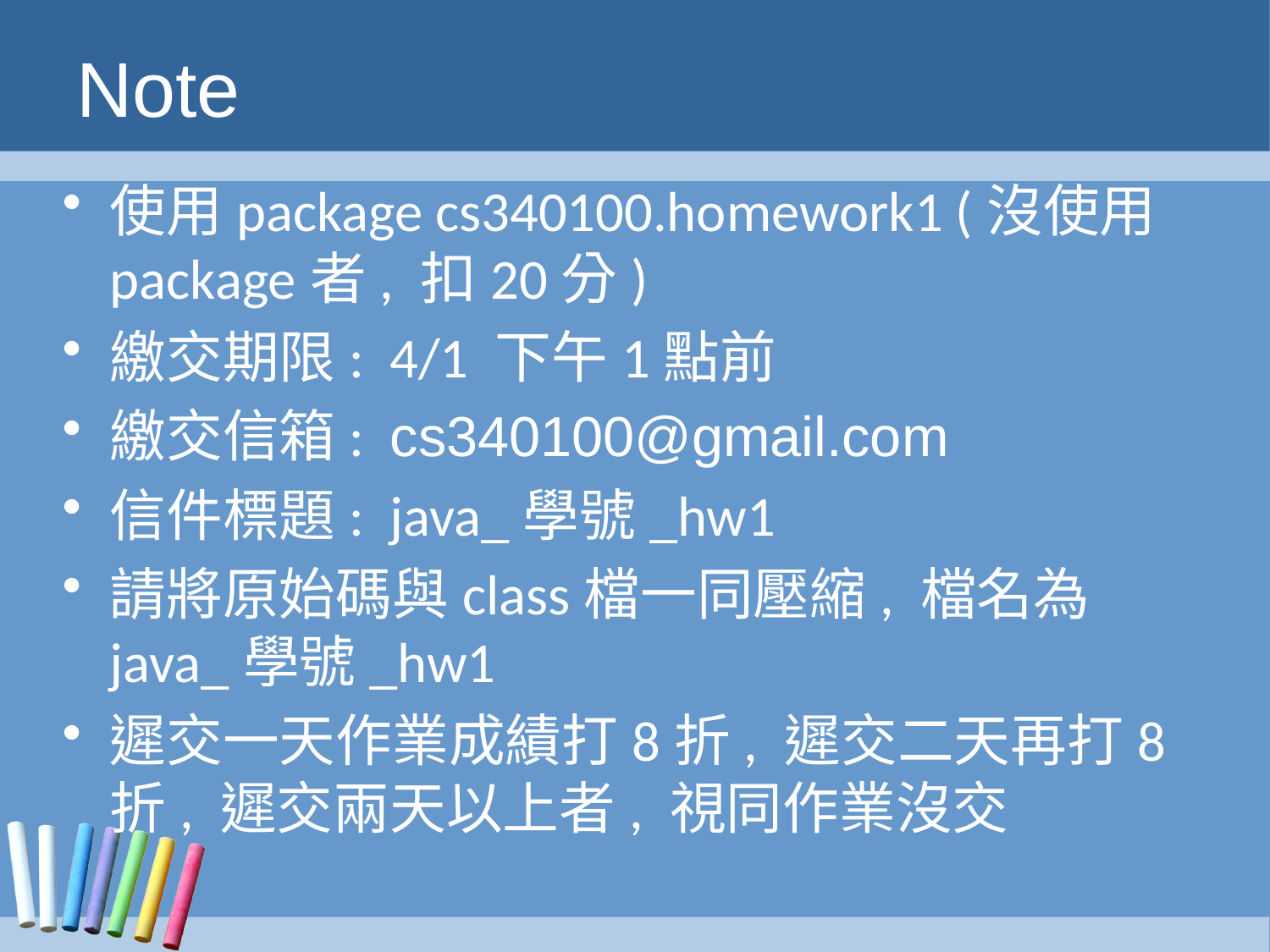

# Note
使用package cs340100.homework1 (沒使用package者, 扣20分)
繳交期限:  4/1 下午1點前
繳交信箱:  cs340100@gmail.com
信件標題:  java_學號_hw1
請將原始碼與class檔一同壓縮, 檔名為java_學號_hw1
遲交一天作業成績打8折, 遲交二天再打8折, 遲交兩天以上者, 視同作業沒交